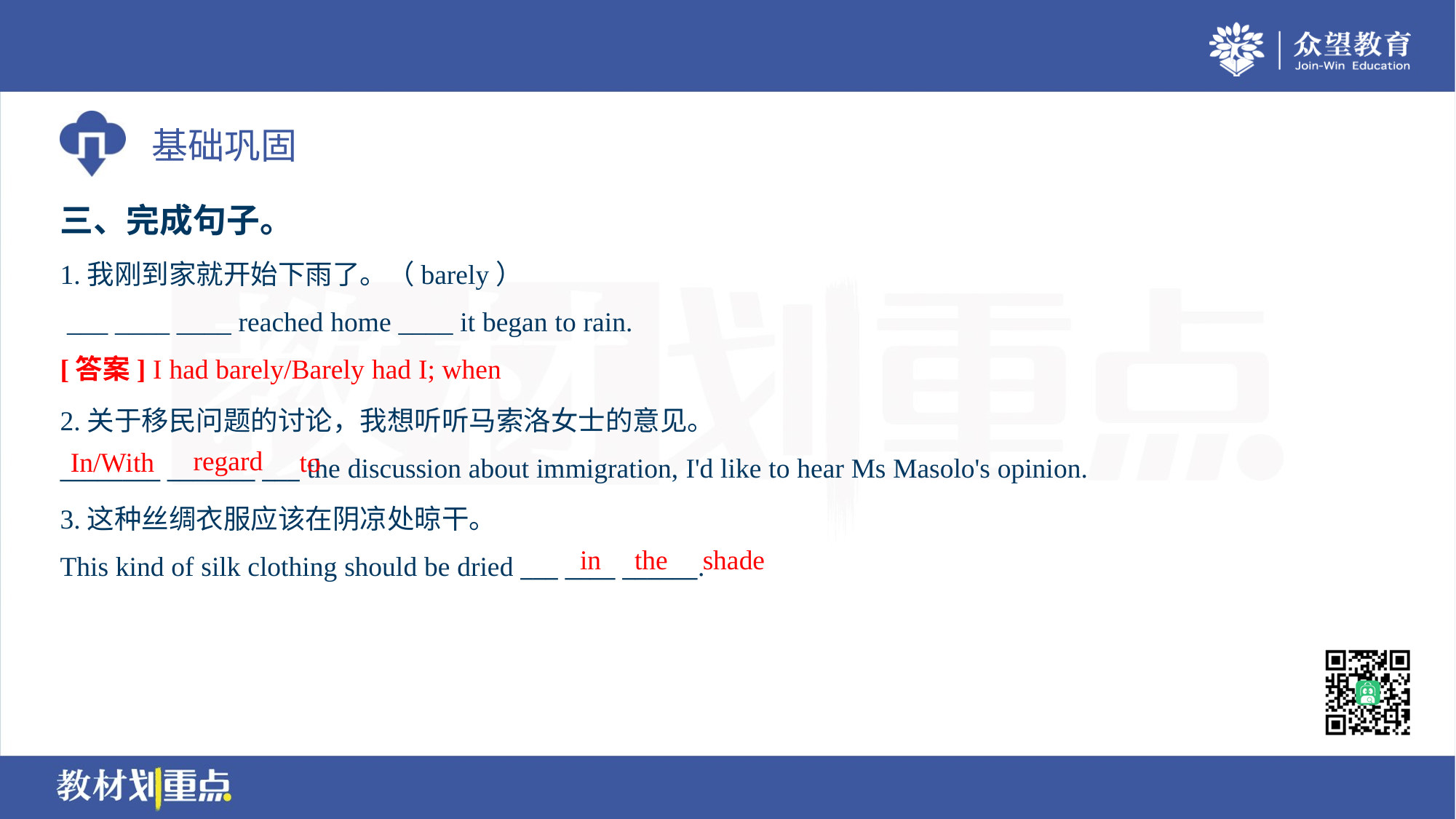

三、完成句子。
1.我刚到家就开始下雨了。（barely）
 ___ ____ ____ reached home ____ it began to rain.
[答案] I had barely/Barely had I; when
2.关于移民问题的讨论，我想听听马索洛女士的意见。
________ _______ ___ the discussion about immigration, I'd like to hear Ms Masolo's opinion.
regard
In/With
to
3.这种丝绸衣服应该在阴凉处晾干。
This kind of silk clothing should be dried ___ ____ ______.
in
the
shade